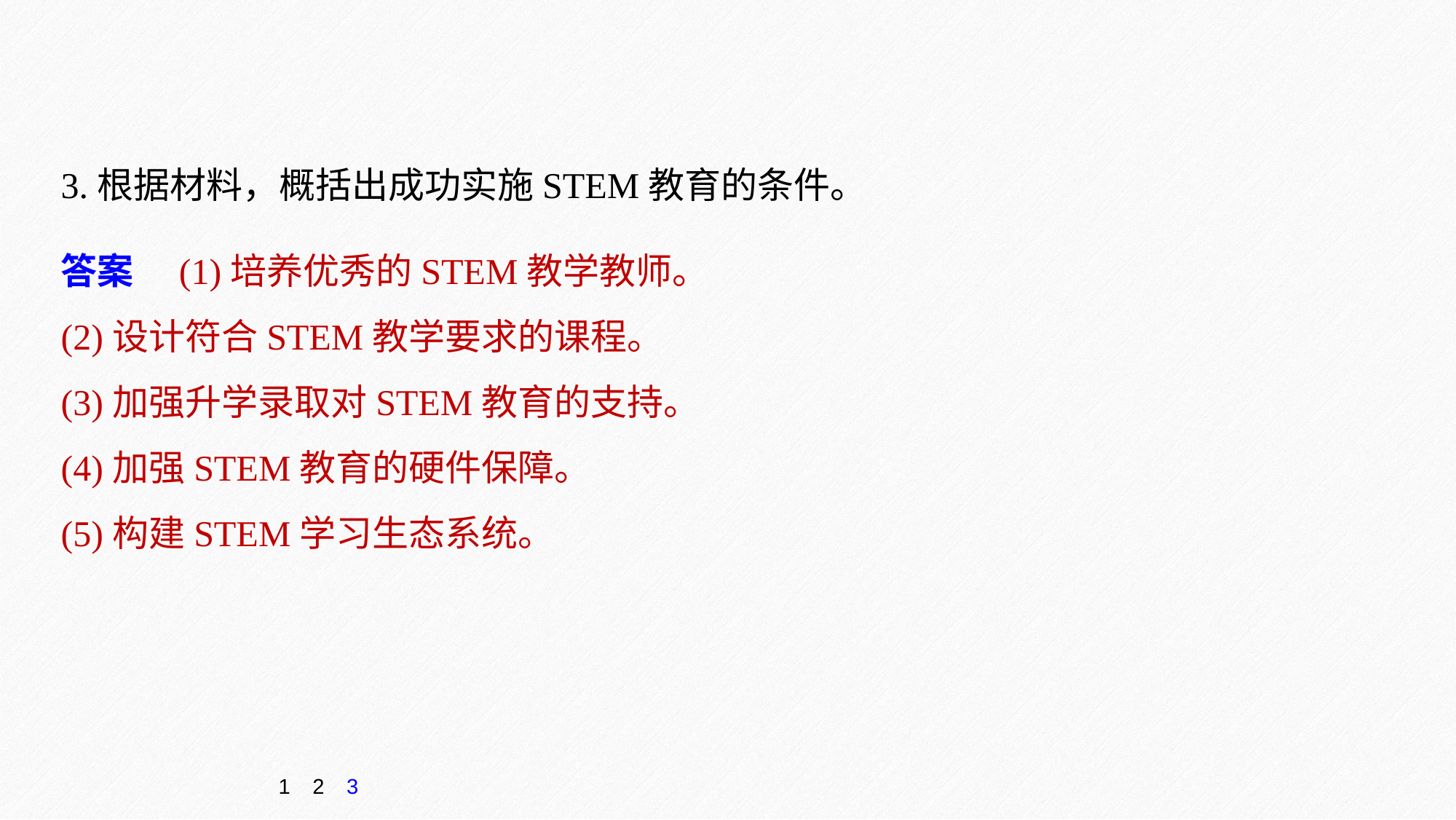

3.根据材料，概括出成功实施STEM教育的条件。
答案　(1)培养优秀的STEM教学教师。
(2)设计符合STEM教学要求的课程。
(3)加强升学录取对STEM教育的支持。
(4)加强STEM教育的硬件保障。
(5)构建STEM学习生态系统。
1
2
3